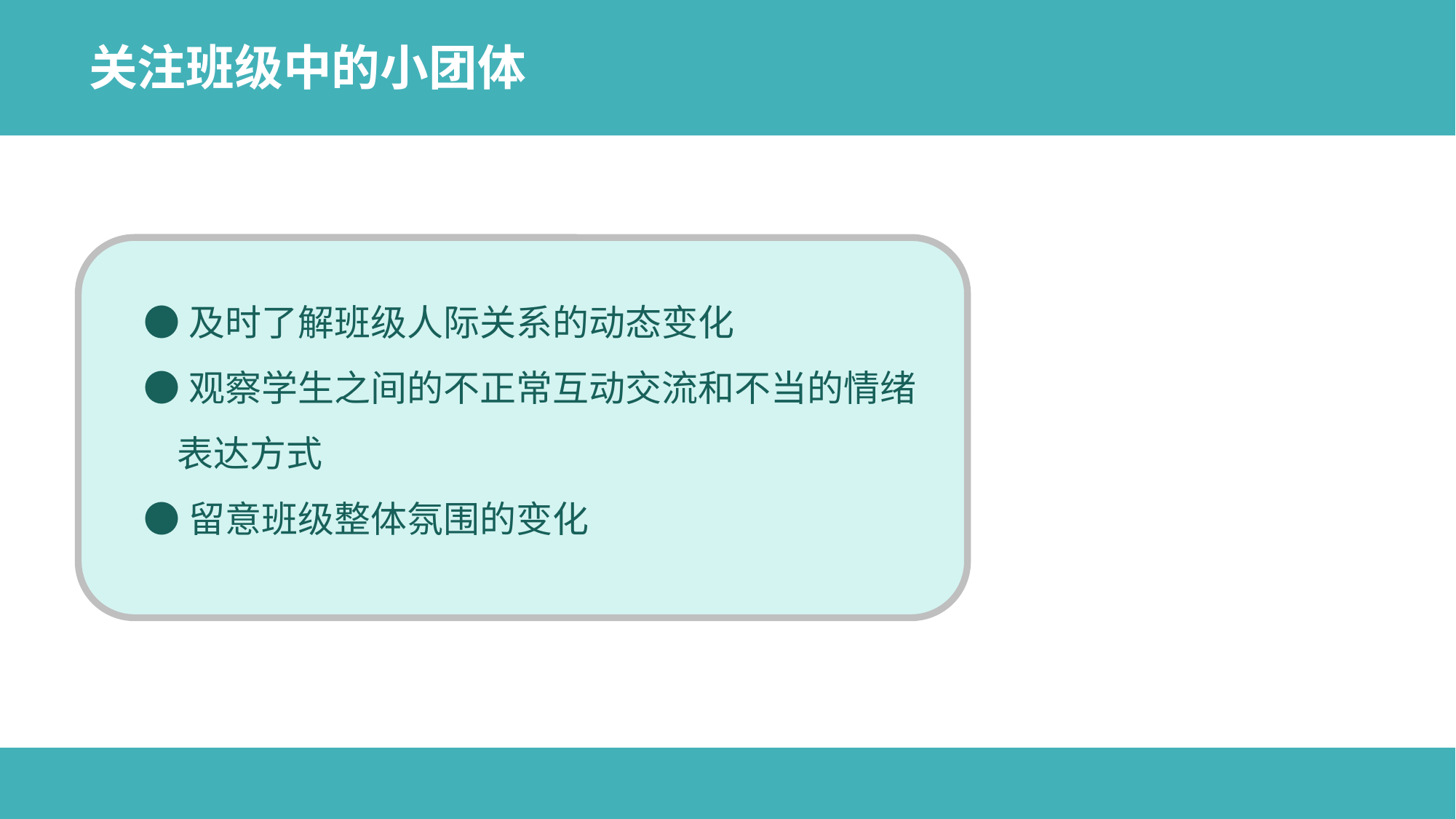

关注班级中的小团体

●及时了解班级人际关系的动态变化
●观察学生之间的不正常互动交流和不当的情绪
   表达方式
●留意班级整体氛围的变化